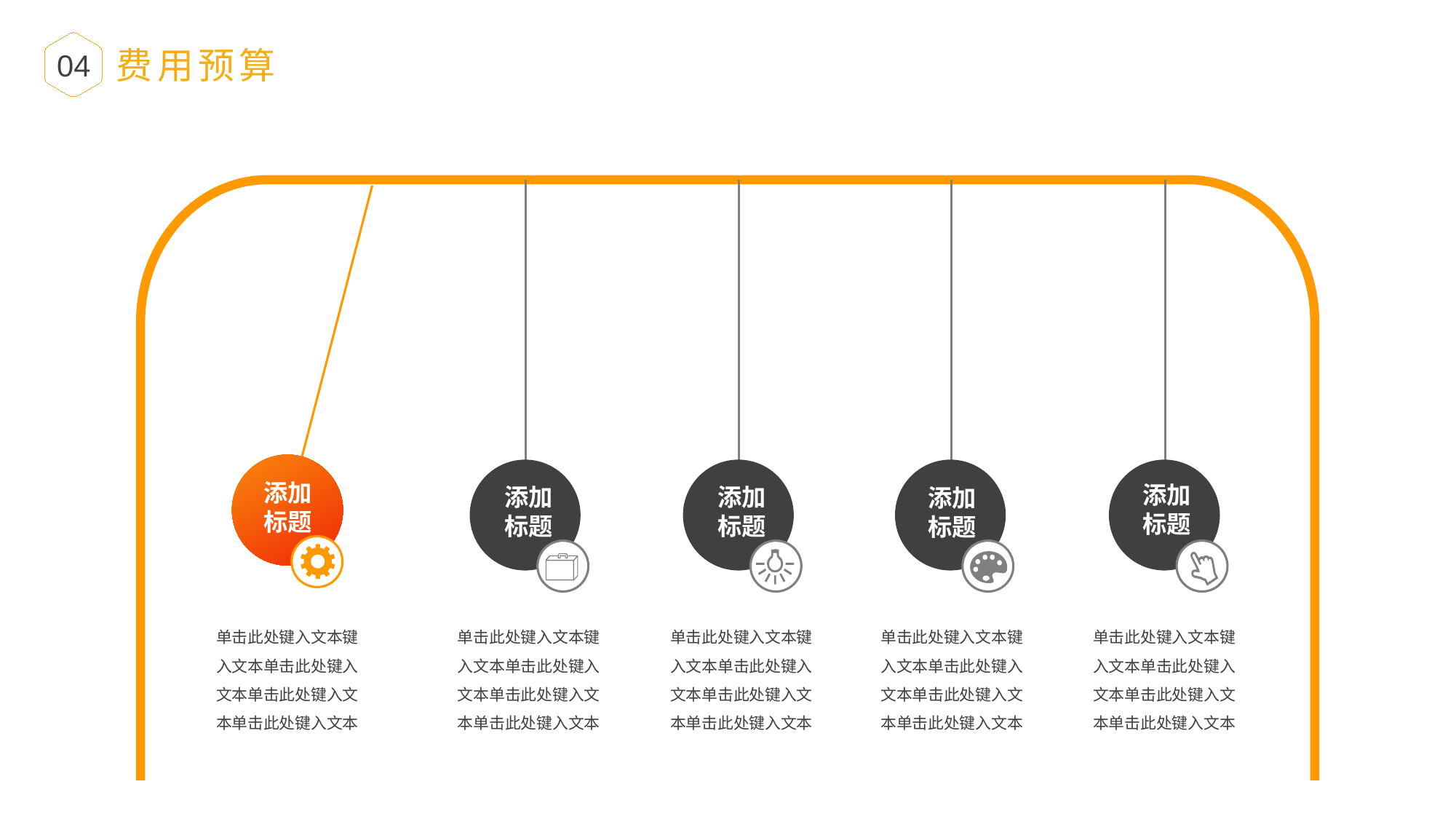

费用预算
04

添加
标题

单击此处键入文本键入文本单击此处键入文本单击此处键入文本单击此处键入文本

添加
标题

单击此处键入文本键入文本单击此处键入文本单击此处键入文本单击此处键入文本

添加
标题

单击此处键入文本键入文本单击此处键入文本单击此处键入文本单击此处键入文本

添加
标题

单击此处键入文本键入文本单击此处键入文本单击此处键入文本单击此处键入文本

添加
标题

单击此处键入文本键入文本单击此处键入文本单击此处键入文本单击此处键入文本